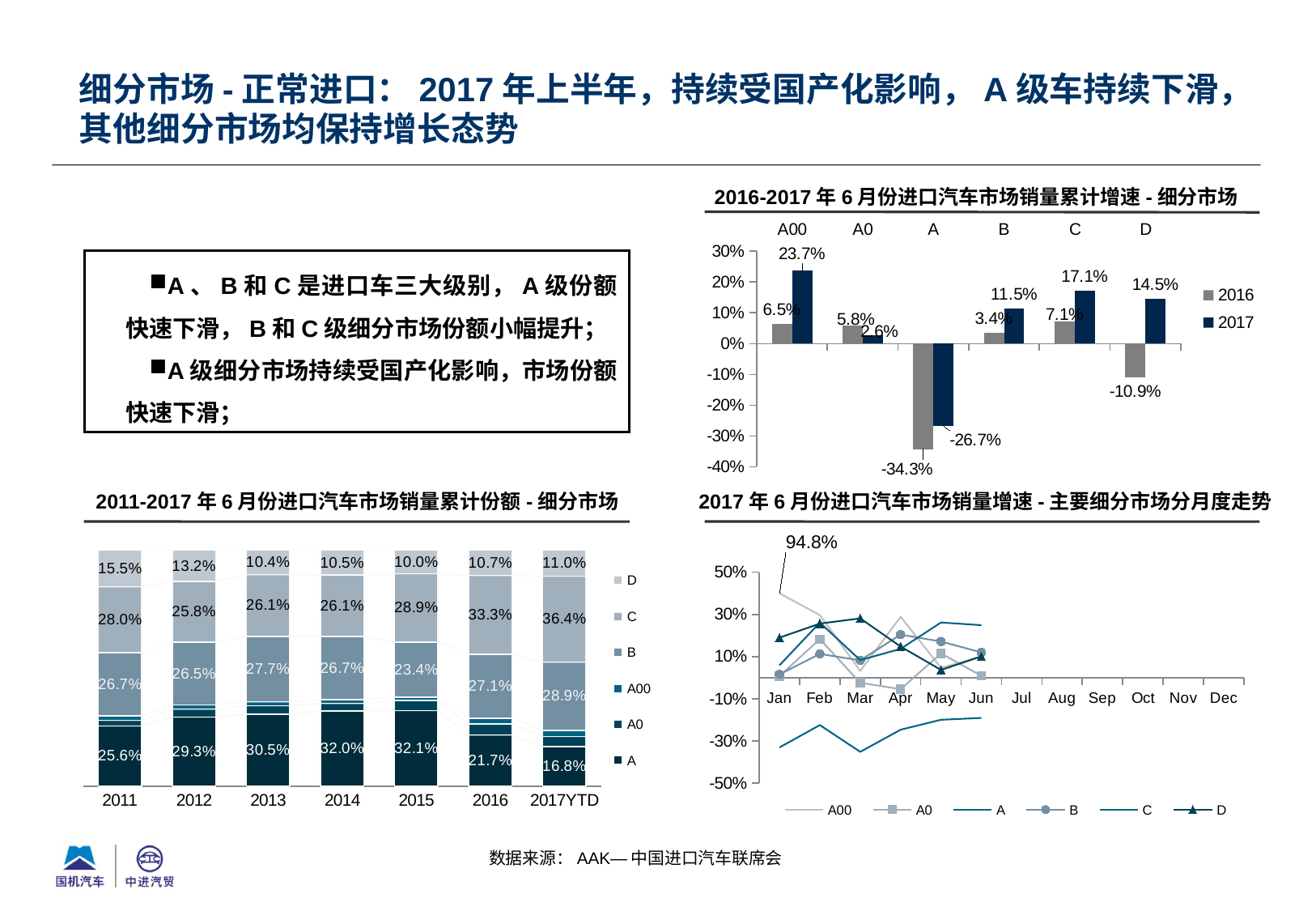

细分市场-正常进口：2017年上半年，持续受国产化影响，A级车持续下滑，其他细分市场均保持增长态势
2016-2017年6月份进口汽车市场销量累计增速-细分市场

### Chart

| Category | 2016 | 2017 |
|---|---|---|
| A00 | 0.06457202264063767 | 0.23687065972222235 |
| A0 | 0.05849902310079291 | 0.0260043431053203 |
| A | -0.3427927105873764 | -0.26662633635480104 |
| B | 0.03406409930674025 | 0.11450709910668833 |
| C | 0.07110667964701813 | 0.17087276165624618 |
| D | -0.10930616740088107 | 0.14492925930329342 |
A、B和C是进口车三大级别，A级份额快速下滑，B和C级细分市场份额小幅提升；
A级细分市场持续受国产化影响，市场份额快速下滑；
2011-2017年6月份进口汽车市场销量累计份额-细分市场
2017年6月份进口汽车市场销量增速-主要细分市场分月度走势

### Chart

| Category | A00 | A0 | A | B | C | D |
|---|---|---|---|---|---|---|
| Jan | 0.4 | 0.007217610970768673 | -0.3312350119904078 | 0.015525028227324046 | 0.058345031134146706 | 0.189708617482951 |
| Feb | 0.2969569779643234 | 0.18261344997266266 | -0.2249735277347886 | 0.11246846368344188 | 0.26117047110247704 | 0.2563617245005258 |
| Mar | 0.031753554502369725 | -0.024290393013100434 | -0.35195125489627155 | 0.08212073188301393 | 0.08309262849681477 | 0.2810297713217316 |
| Apr | 0.28854314002828846 | -0.054750402576489554 | -0.24696162366042032 | 0.20401827553889423 | 0.13666343803330094 | 0.14751528452735535 |
| May | 0.04667863554757635 | 0.11496888306583686 | -0.1998269896193772 | 0.171472680156586 | 0.26157506542945513 | 0.036572343833422234 |
| Jun | 0.09994568169473106 | 0.00825412706353168 | -0.1913706527803608 | 0.1196778970751573 | 0.2487915719892584 | 0.10093924622518127 |
| Jul | None | None | None | None | None | None |
| Aug | None | None | None | None | None | None |
| Sep | None | None | None | None | None | None |
| Oct | None | None | None | None | None | None |
| Nov | None | None | None | None | None | None |
| Dec | None | None | None | None | None | None |

### Chart

| Category | A | A0 | A00 | B | C | D |
|---|---|---|---|---|---|---|
| 2011 | 0.25558747314944263 | 0.024151295077681934 | 0.018647641128803117 | 0.2670437110027618 | 0.2799930671576484 | 0.1545768124836624 |
| 2012 | 0.2932178680511768 | 0.03412643045922269 | 0.017544506902426916 | 0.26510059610852477 | 0.25775768389702036 | 0.1322529145816284 |
| 2013 | 0.30530043978729765 | 0.03586198799512761 | 0.017142409877847736 | 0.27696228787233945 | 0.2610917878650014 | 0.1036410866023863 |
| 2014 | 0.31971364620776466 | 0.03176256858004007 | 0.015352599238589865 | 0.2674697150715841 | 0.2605147422789954 | 0.10518672862302597 |
| 2015 | 0.3207678442917183 | 0.042061195337622335 | 0.014975964099431012 | 0.2335885132094178 | 0.2890330632238764 | 0.09957341983793433 |
| 2016 | 0.21736149525137713 | 0.046658155911543056 | 0.024452653452365188 | 0.2709914955518876 | 0.3333363013386076 | 0.10719989849421964 |
| 2017YTD | 0.1683931275546801 | 0.04303589930433001 | 0.025957257853328634 | 0.28921426863564437 | 0.36375456853658816 | 0.10964487811542886 |
数据来源：AAK—中国进口汽车联席会